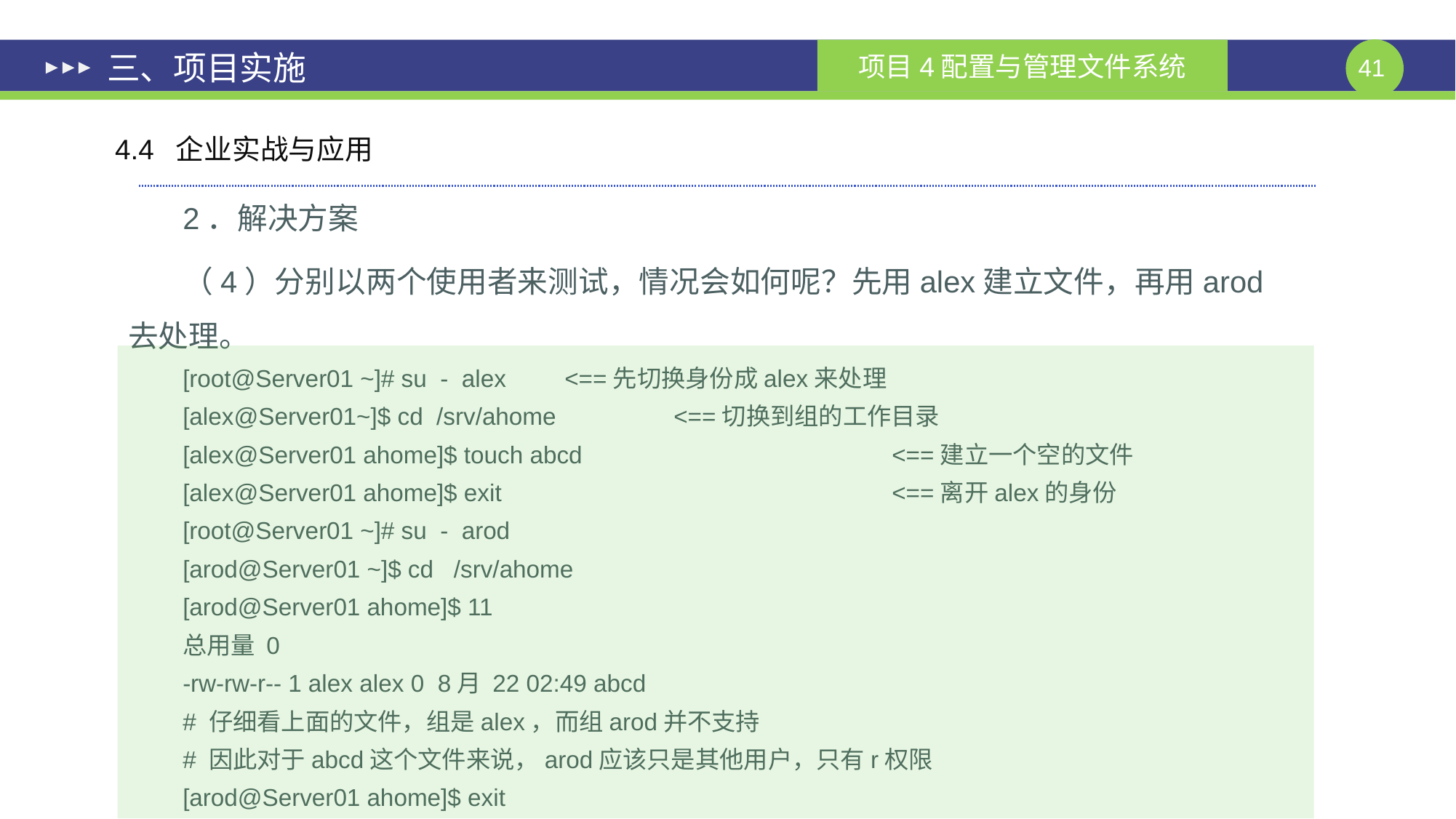

# 三、项目实施
4.4  企业实战与应用
2．解决方案
（4）分别以两个使用者来测试，情况会如何呢？先用alex建立文件，再用arod去处理。
[root@Server01 ~]# su  -  alex     	<==先切换身份成alex来处理
[alex@Server01~]$ cd  /srv/ahome  	<==切换到组的工作目录
[alex@Server01 ahome]$ touch abcd  			<==建立一个空的文件
[alex@Server01 ahome]$ exit    				<==离开alex的身份
[root@Server01 ~]# su  -  arod
[arod@Server01 ~]$ cd   /srv/ahome
[arod@Server01 ahome]$ 11
总用量 0
-rw-rw-r-- 1 alex alex 0  8月 22 02:49 abcd
# 仔细看上面的文件，组是alex，而组arod并不支持
# 因此对于abcd这个文件来说，arod应该只是其他用户，只有r权限
[arod@Server01 ahome]$ exit